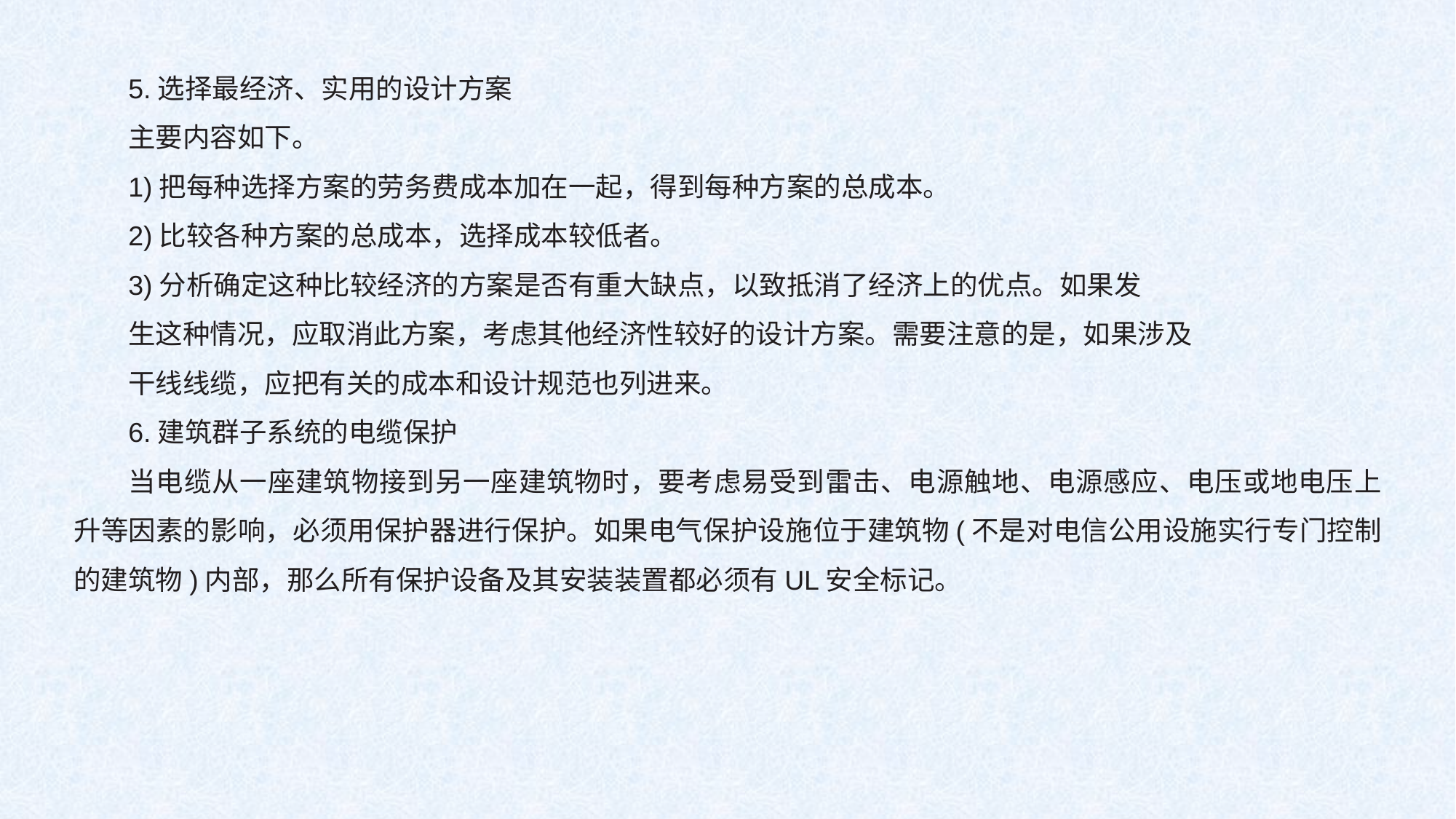

5.选择最经济、实用的设计方案
主要内容如下。
1)把每种选择方案的劳务费成本加在一起，得到每种方案的总成本。
2)比较各种方案的总成本，选择成本较低者。
3)分析确定这种比较经济的方案是否有重大缺点，以致抵消了经济上的优点。如果发
生这种情况，应取消此方案，考虑其他经济性较好的设计方案。需要注意的是，如果涉及
干线线缆，应把有关的成本和设计规范也列进来。
6.建筑群子系统的电缆保护
当电缆从一座建筑物接到另一座建筑物时，要考虑易受到雷击、电源触地、电源感应、电压或地电压上升等因素的影响，必须用保护器进行保护。如果电气保护设施位于建筑物(不是对电信公用设施实行专门控制的建筑物)内部，那么所有保护设备及其安装装置都必须有UL安全标记。